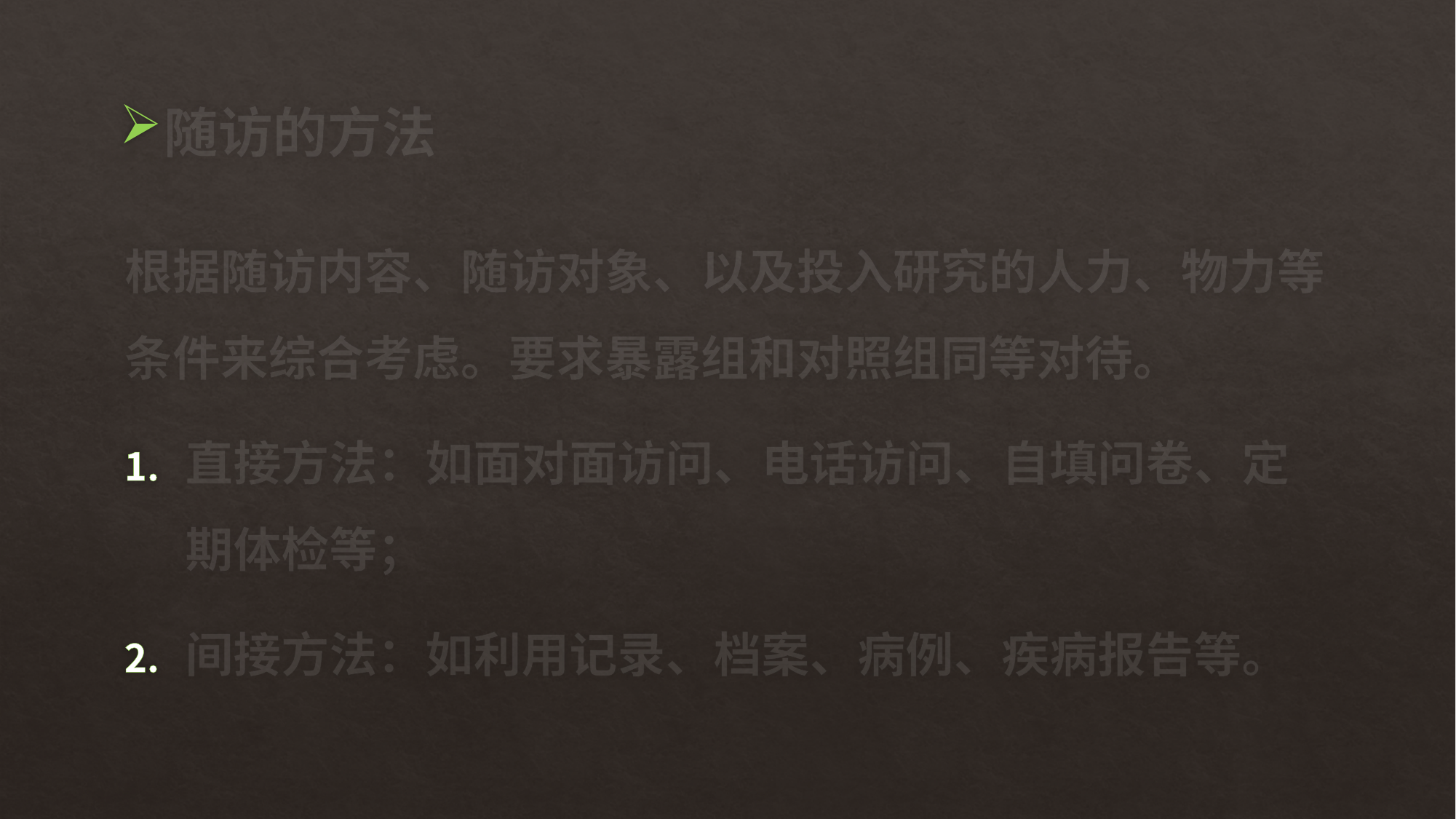

# 随访的方法
根据随访内容、随访对象、以及投入研究的人力、物力等条件来综合考虑。要求暴露组和对照组同等对待。
直接方法：如面对面访问、电话访问、自填问卷、定期体检等；
间接方法：如利用记录、档案、病例、疾病报告等。